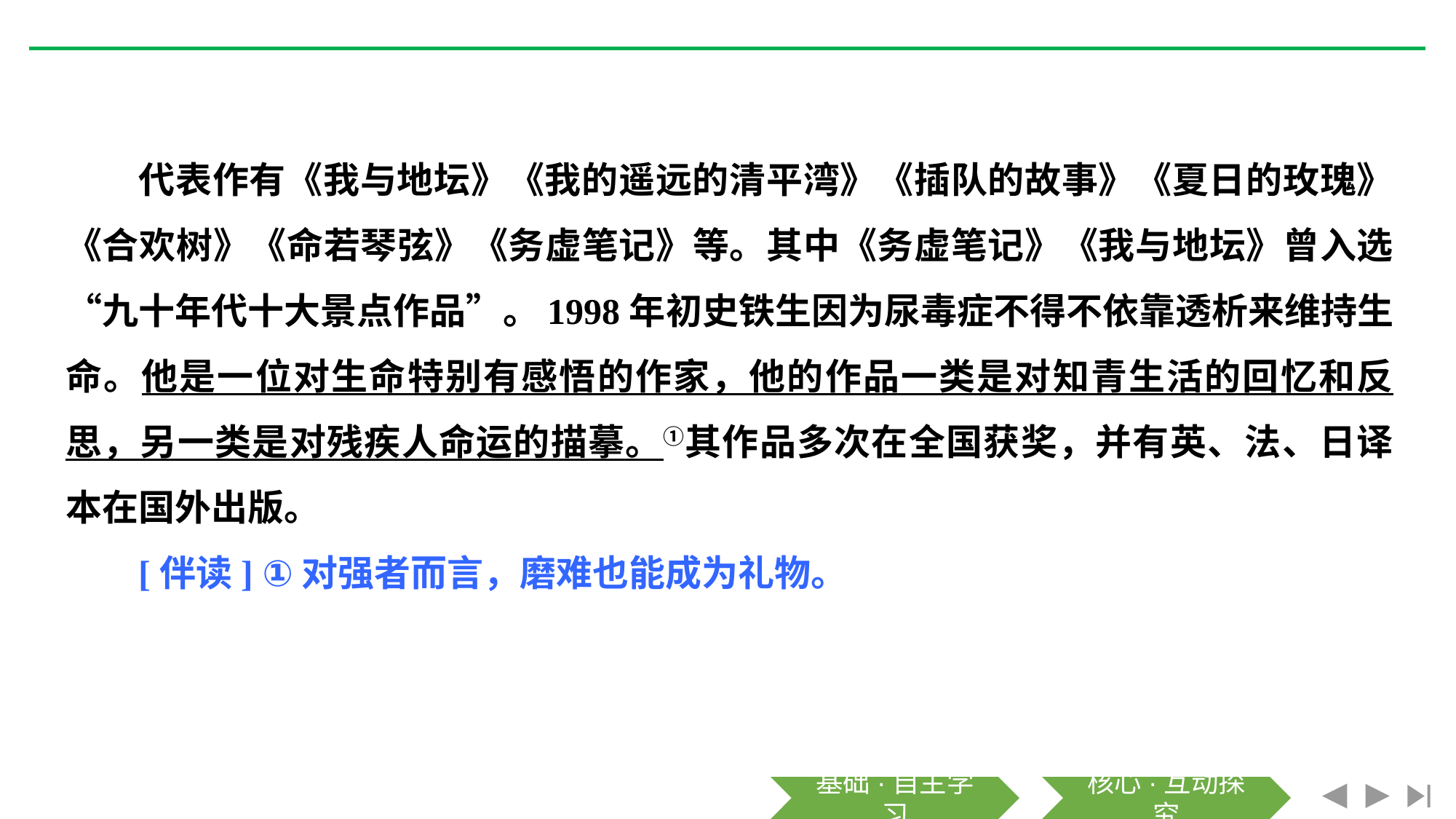

代表作有《我与地坛》《我的遥远的清平湾》《插队的故事》《夏日的玫瑰》《合欢树》《命若琴弦》《务虚笔记》等。其中《务虚笔记》《我与地坛》曾入选“九十年代十大景点作品”。1998年初史铁生因为尿毒症不得不依靠透析来维持生命。他是一位对生命特别有感悟的作家，他的作品一类是对知青生活的回忆和反思，另一类是对残疾人命运的描摹。①其作品多次在全国获奖，并有英、法、日译本在国外出版。
[伴读] ①对强者而言，磨难也能成为礼物。